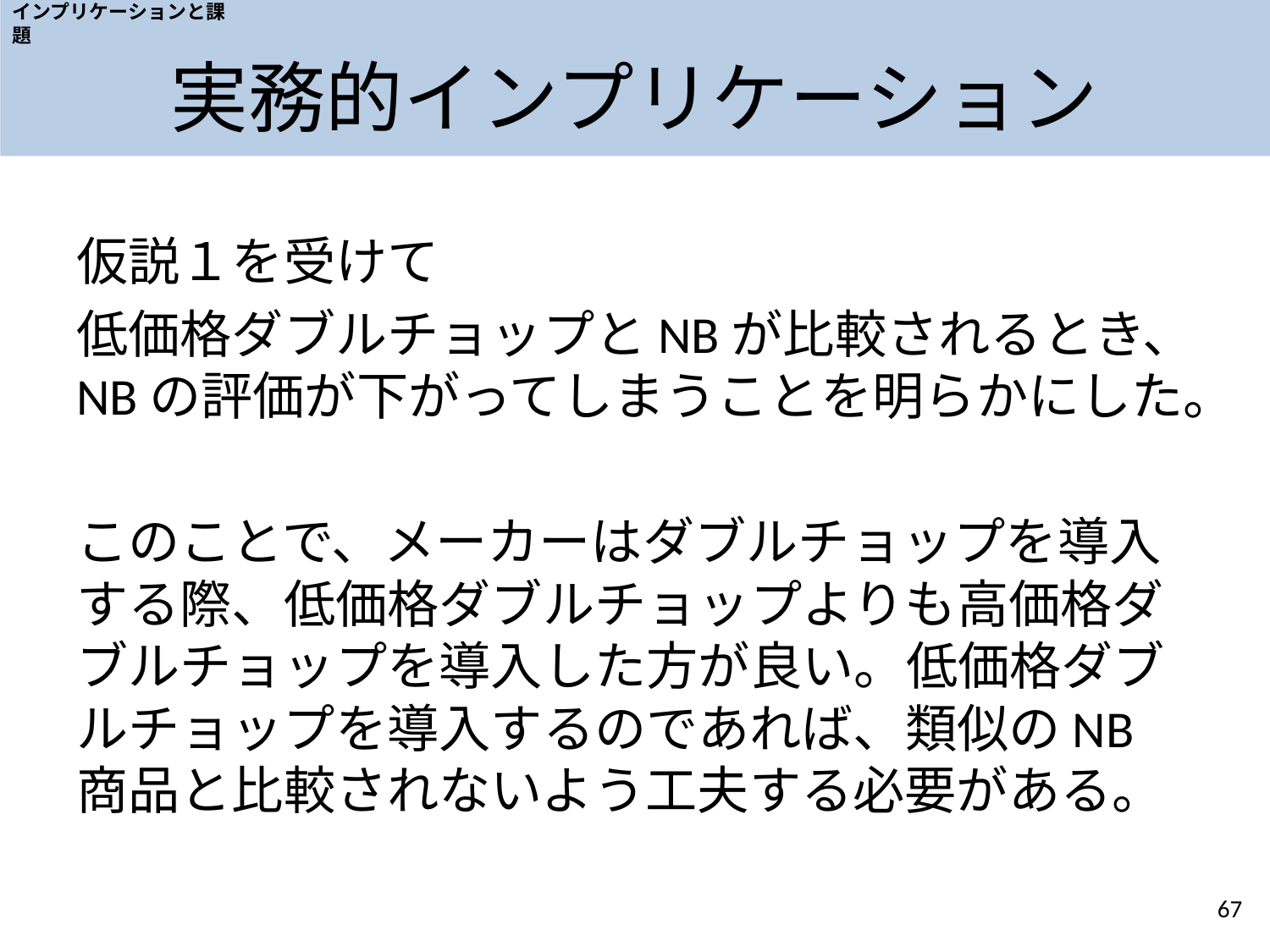

インプリケーションと課題
# 実務的インプリケーション
仮説１を受けて
低価格ダブルチョップとNBが比較されるとき、NBの評価が下がってしまうことを明らかにした。

このことで、メーカーはダブルチョップを導入する際、低価格ダブルチョップよりも高価格ダブルチョップを導入した方が良い。低価格ダブルチョップを導入するのであれば、類似のNB商品と比較されないよう工夫する必要がある。

67